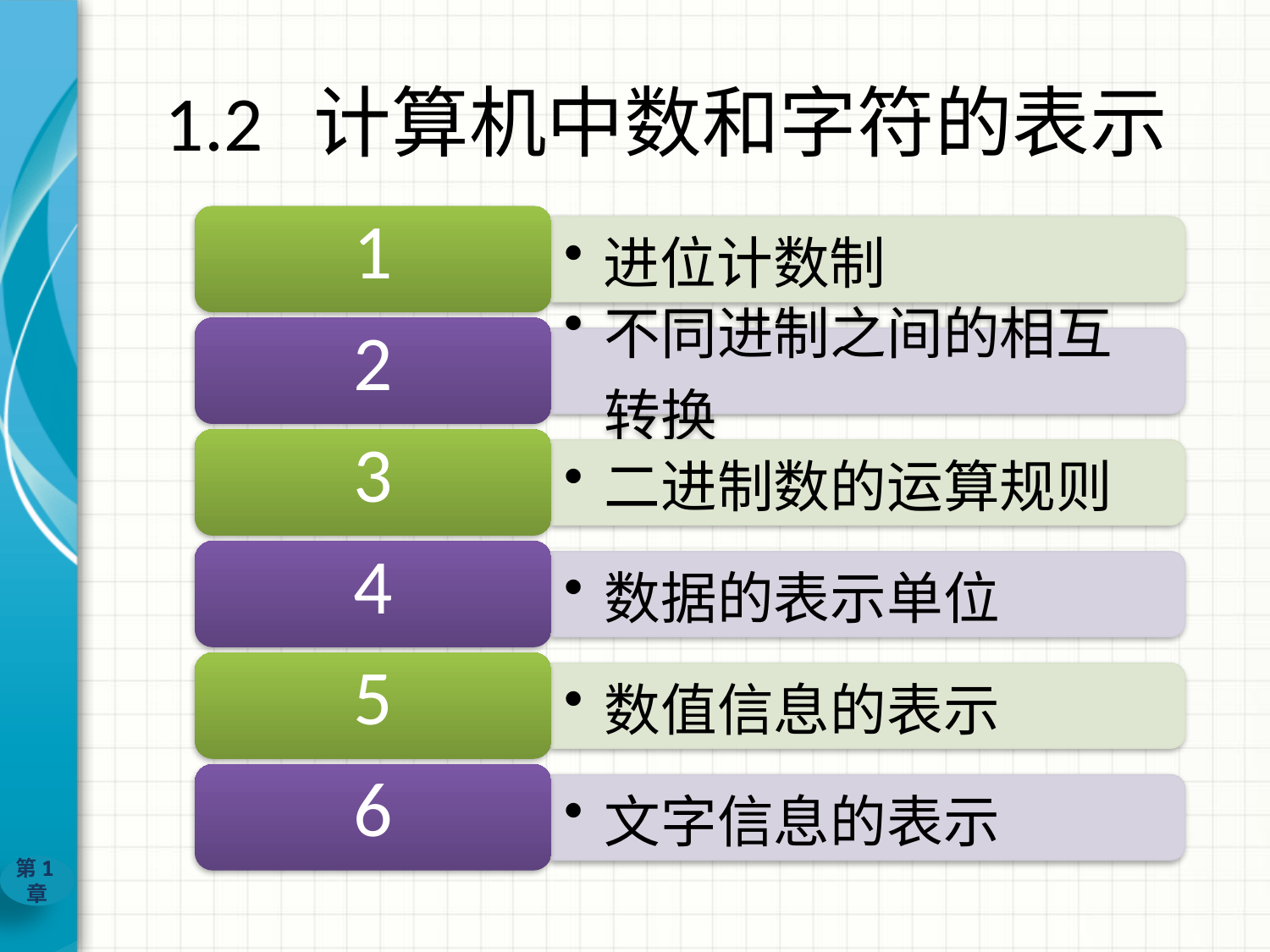

# 1.2  计算机中数和字符的表示
1
2
不同进制之间的相互转换
3
二进制数的运算规则
进位计数制
4
5
6
数据的表示单位
数值信息的表示
文字信息的表示